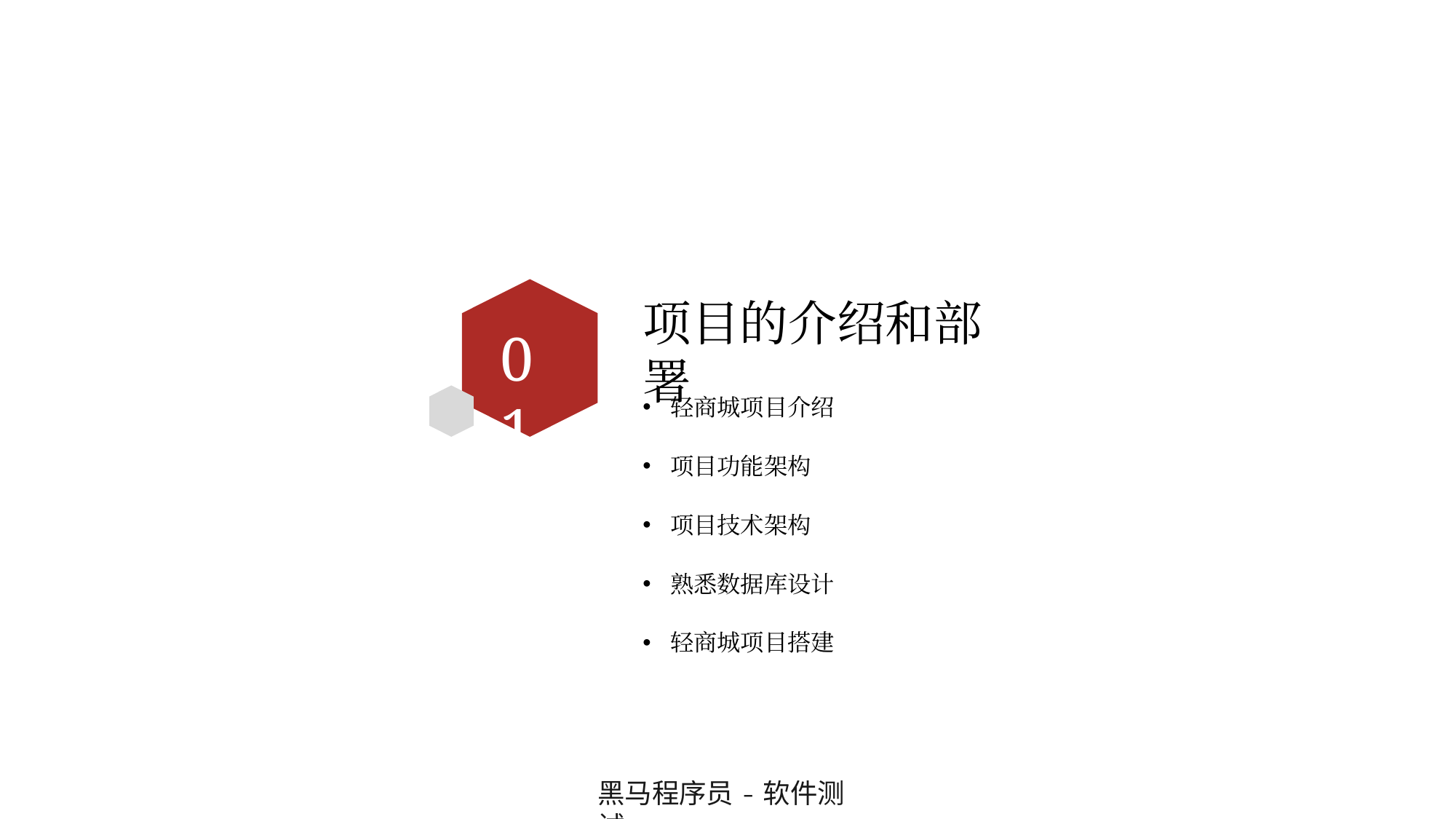

项目的介绍和部署
01
轻商城项目介绍
项目功能架构
项目技术架构
熟悉数据库设计
轻商城项目搭建
黑马程序员-软件测试